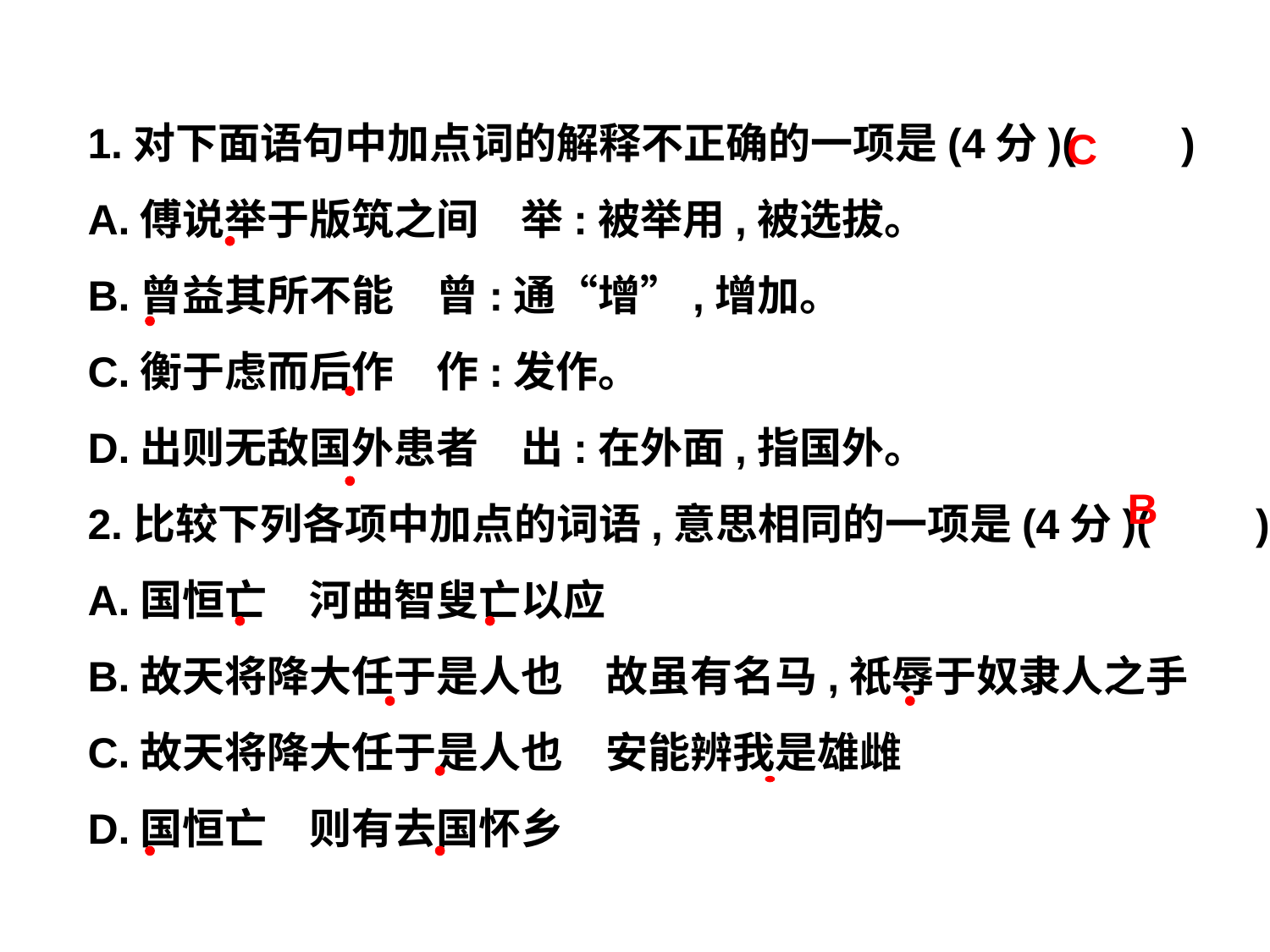

1.对下面语句中加点词的解释不正确的一项是(4分)(　　)
A.傅说举于版筑之间　举:被举用,被选拔。
B.曾益其所不能　曾:通“增”,增加。
C.衡于虑而后作　作:发作。
D.出则无敌国外患者　出:在外面,指国外。
2.比较下列各项中加点的词语,意思相同的一项是(4分)(　　)
A.国恒亡　河曲智叟亡以应
B.故天将降大任于是人也　故虽有名马,祇辱于奴隶人之手
C.故天将降大任于是人也　安能辨我是雄雌
D.国恒亡　则有去国怀乡
C

B